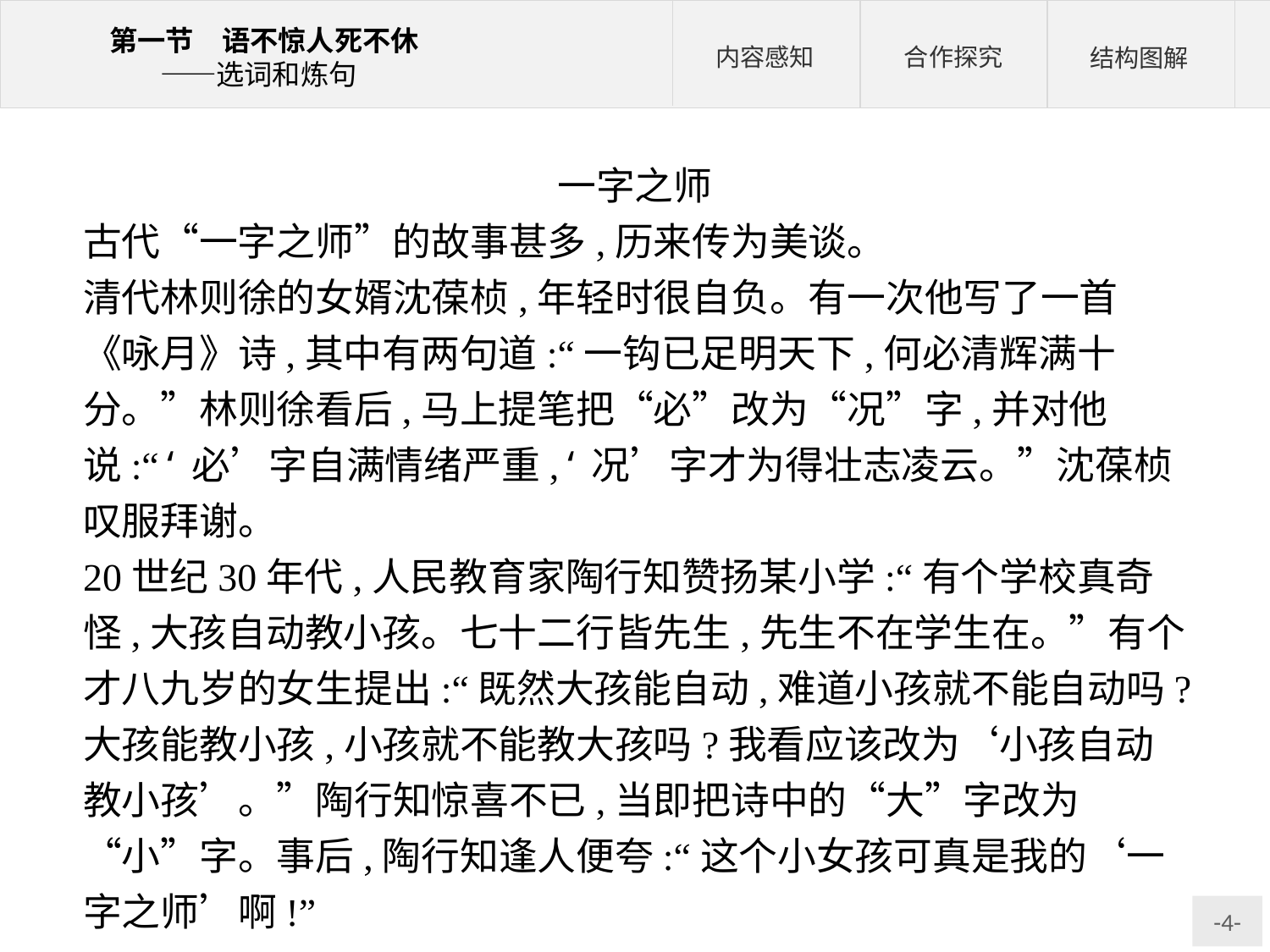

一字之师
古代“一字之师”的故事甚多,历来传为美谈。
清代林则徐的女婿沈葆桢,年轻时很自负。有一次他写了一首《咏月》诗,其中有两句道:“一钩已足明天下,何必清辉满十分。”林则徐看后,马上提笔把“必”改为“况”字,并对他说:“‘必’字自满情绪严重,‘况’字才为得壮志凌云。”沈葆桢叹服拜谢。
20世纪30年代,人民教育家陶行知赞扬某小学:“有个学校真奇怪,大孩自动教小孩。七十二行皆先生,先生不在学生在。”有个才八九岁的女生提出:“既然大孩能自动,难道小孩就不能自动吗?大孩能教小孩,小孩就不能教大孩吗?我看应该改为‘小孩自动教小孩’。”陶行知惊喜不已,当即把诗中的“大”字改为“小”字。事后,陶行知逢人便夸:“这个小女孩可真是我的‘一字之师’啊!”